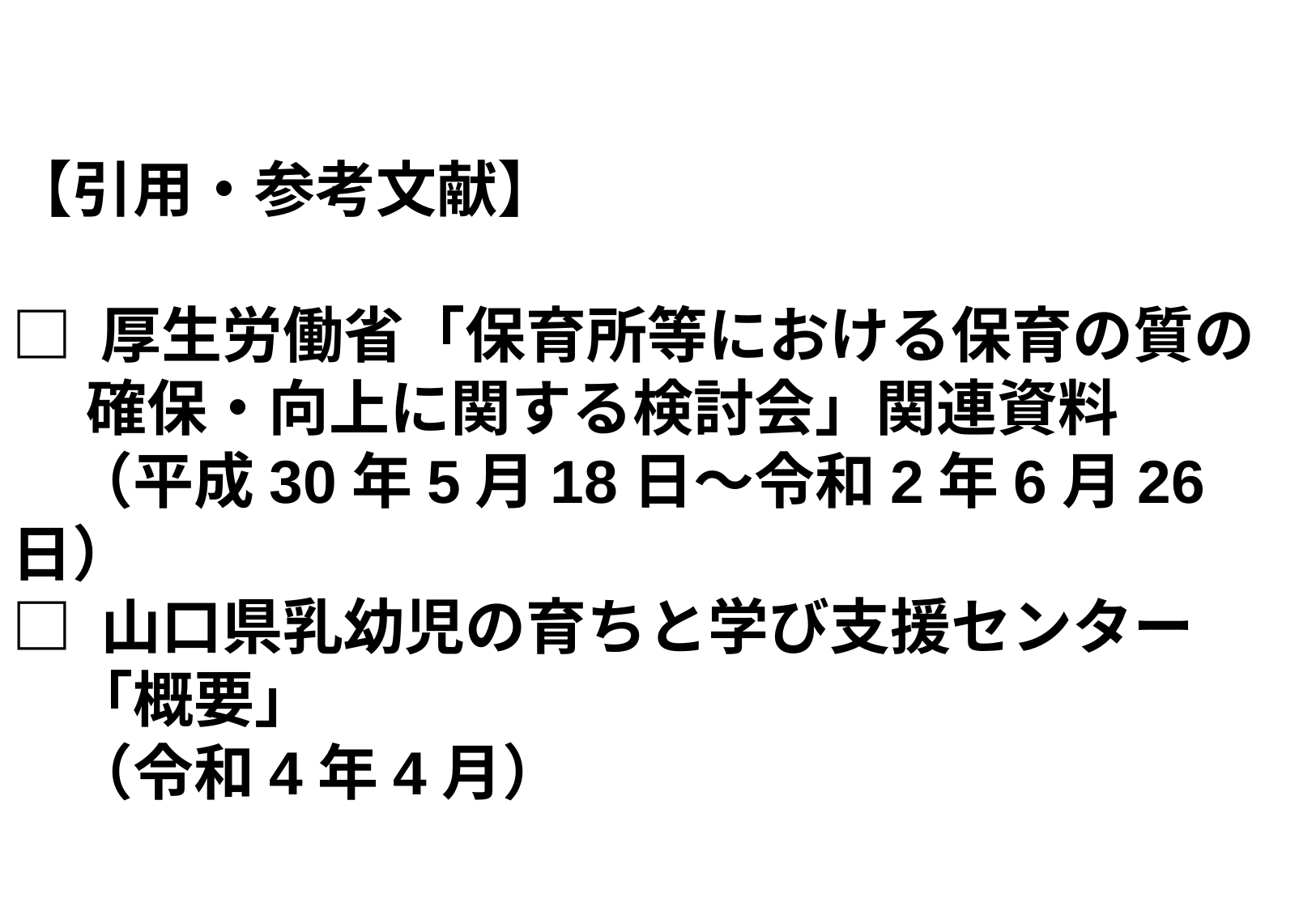

【引用・参考文献】

□ 厚生労働省「保育所等における保育の質の
　 確保・向上に関する検討会」関連資料
　（平成30年5月18日～令和2年6月26日）
□ 山口県乳幼児の育ちと学び支援センター
　「概要」
　（令和4年4月）